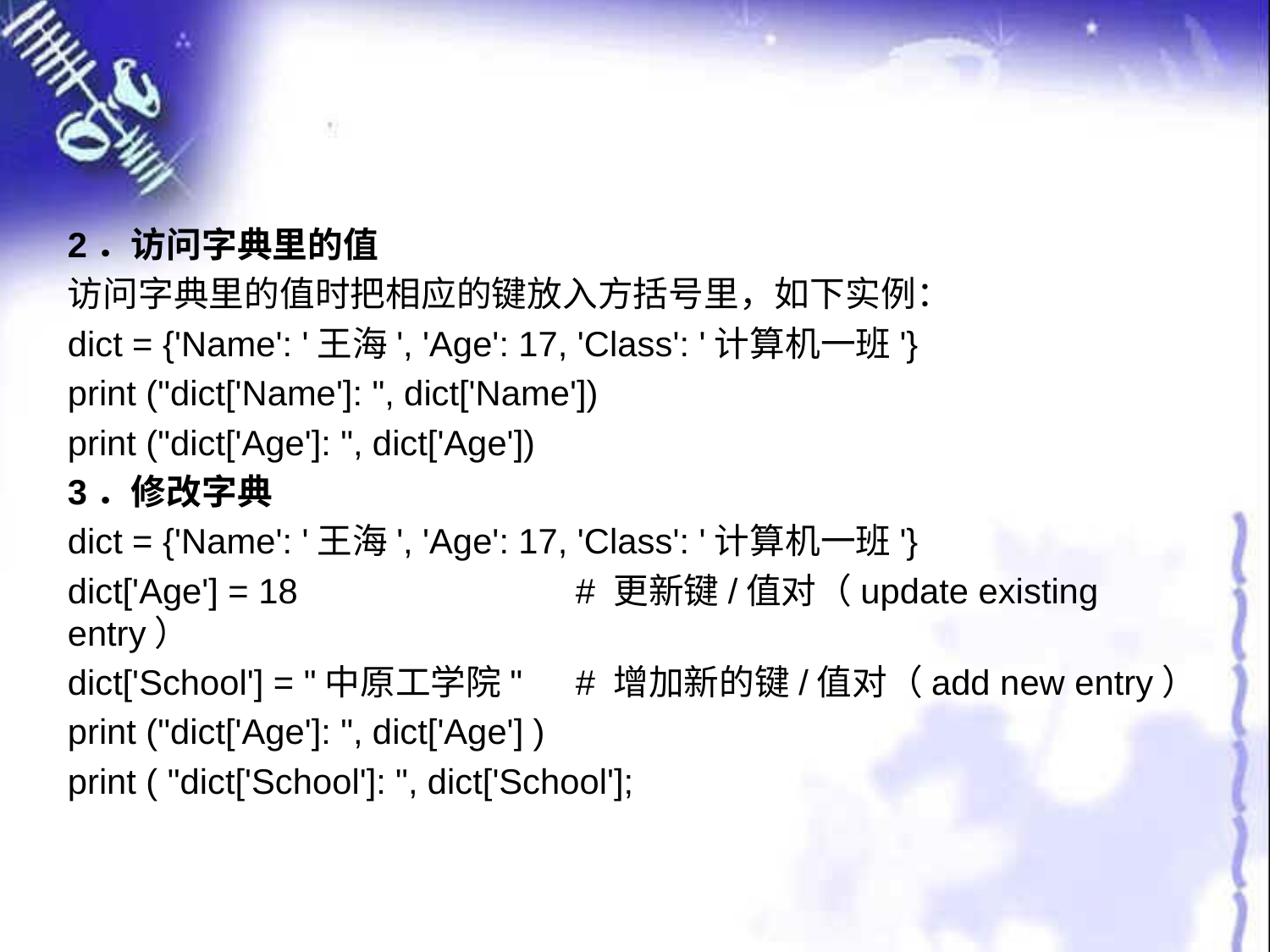

#
2．访问字典里的值
访问字典里的值时把相应的键放入方括号里，如下实例：
dict = {'Name': '王海', 'Age': 17, 'Class': '计算机一班'}
print ("dict['Name']: ", dict['Name'])
print ("dict['Age']: ", dict['Age'])
3．修改字典
dict = {'Name': '王海', 'Age': 17, 'Class': '计算机一班'}
dict['Age'] = 18 			# 更新键/值对（update existing entry）
dict['School'] = "中原工学院" 	# 增加新的键/值对（add new entry）
print ("dict['Age']: ", dict['Age'] )
print ( "dict['School']: ", dict['School'];

15